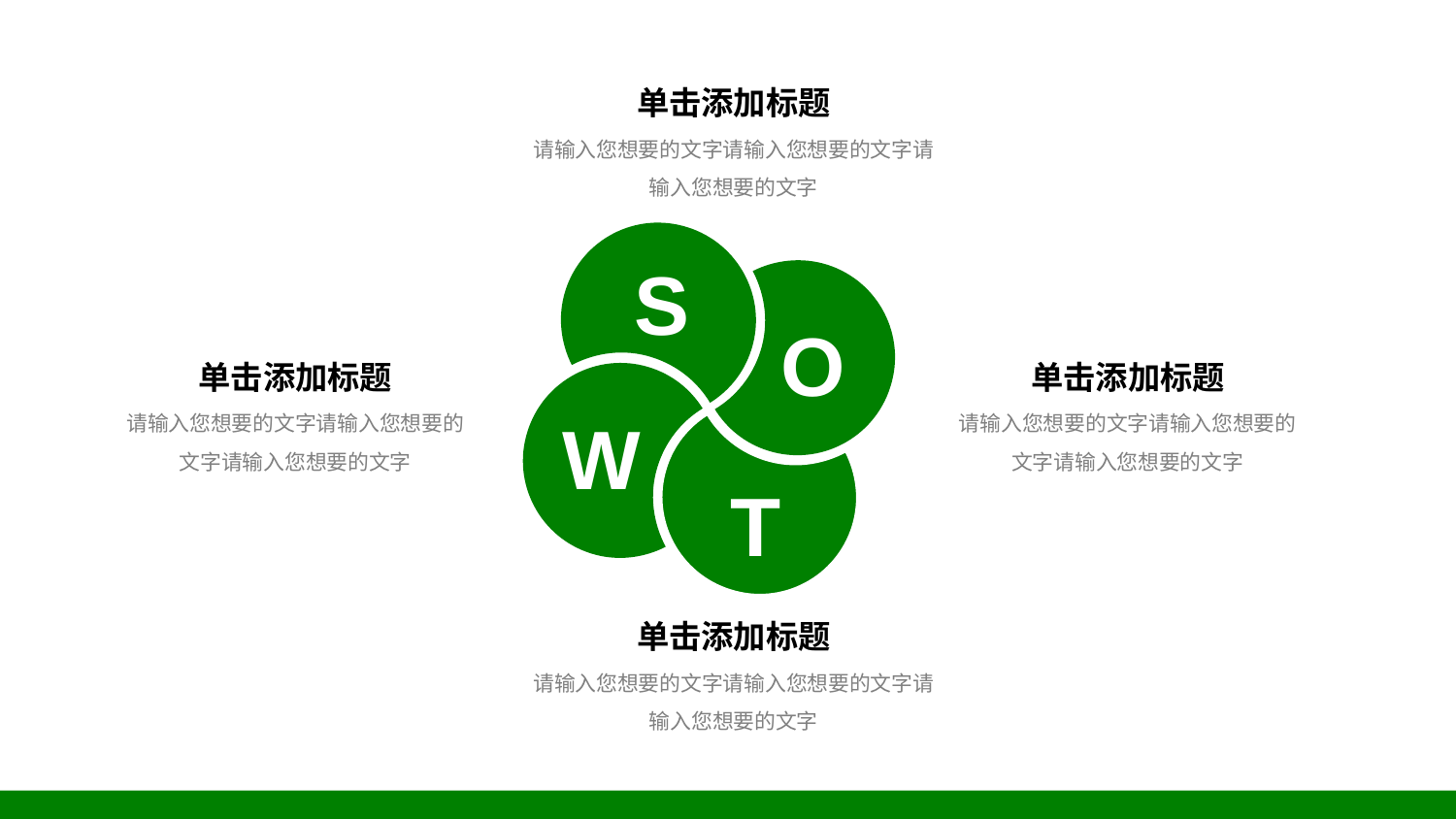

单击添加标题
请输入您想要的文字请输入您想要的文字请输入您想要的文字

S

O
单击添加标题
单击添加标题

请输入您想要的文字请输入您想要的文字请输入您想要的文字
请输入您想要的文字请输入您想要的文字请输入您想要的文字

W
T
单击添加标题
请输入您想要的文字请输入您想要的文字请输入您想要的文字